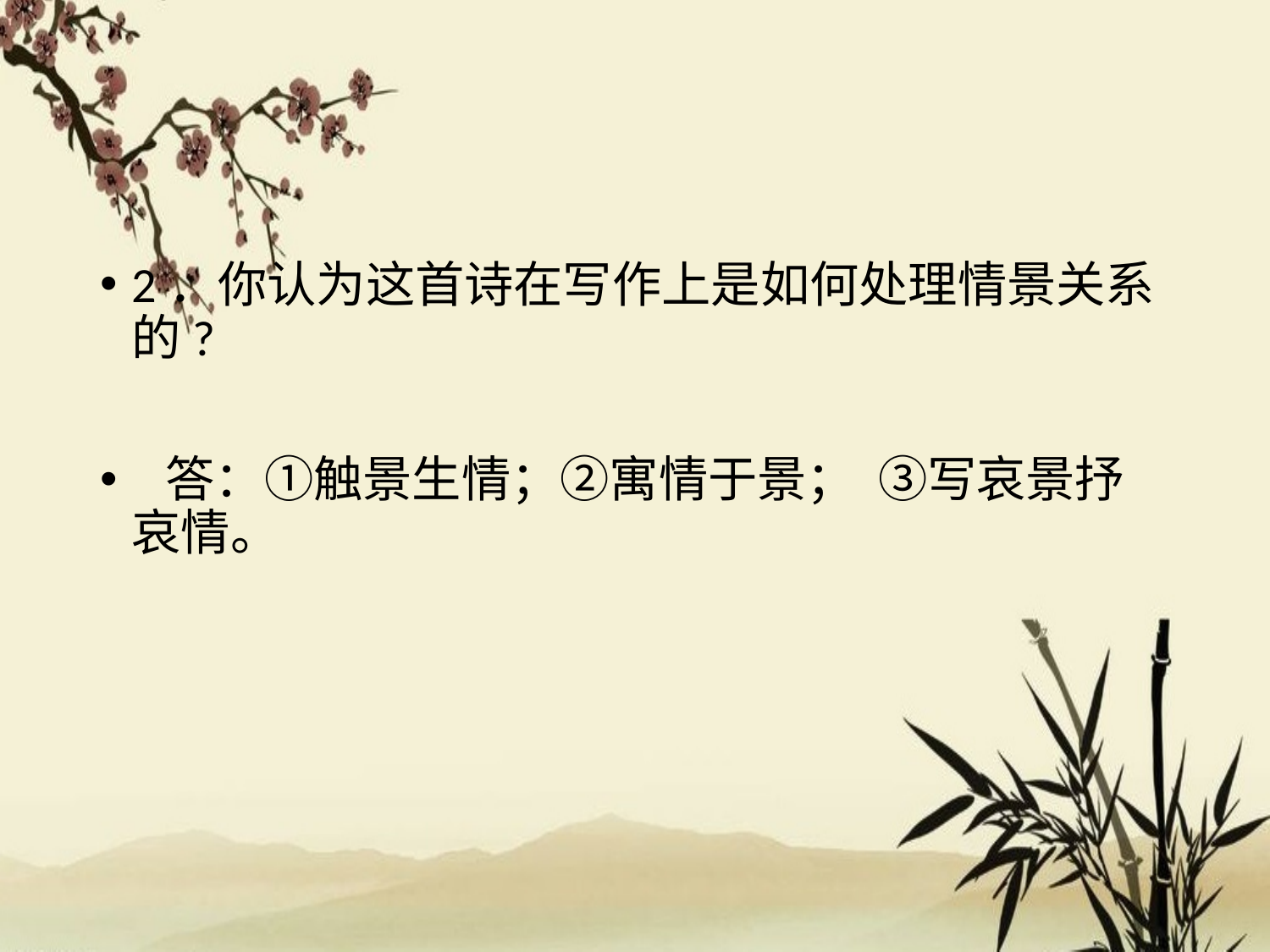

#
2．你认为这首诗在写作上是如何处理情景关系的?

  答：①触景生情；②寓情于景；  ③写哀景抒哀情。